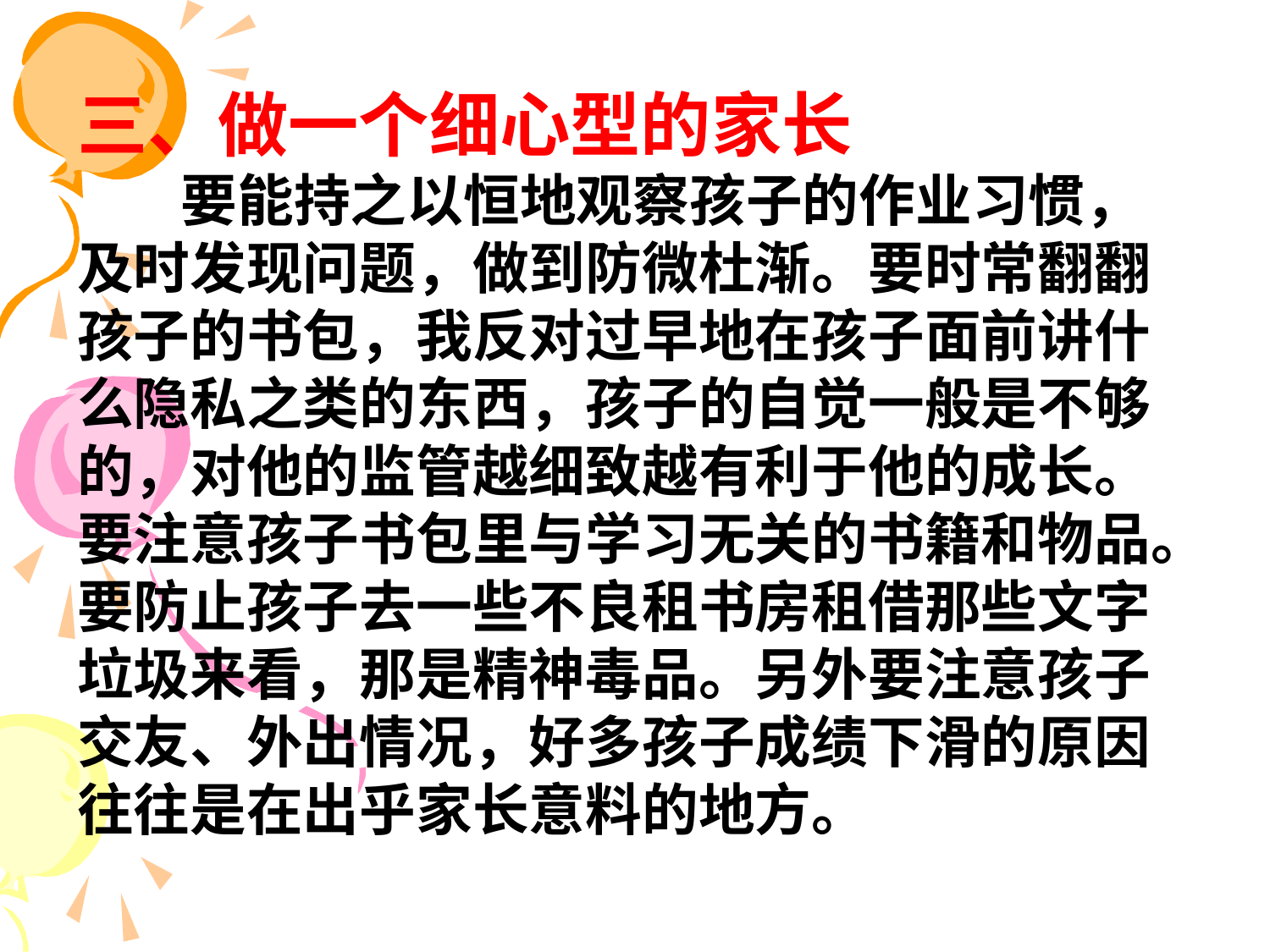

三、做一个细心型的家长
       要能持之以恒地观察孩子的作业习惯，及时发现问题，做到防微杜渐。要时常翻翻孩子的书包，我反对过早地在孩子面前讲什么隐私之类的东西，孩子的自觉一般是不够的，对他的监管越细致越有利于他的成长。要注意孩子书包里与学习无关的书籍和物品。要防止孩子去一些不良租书房租借那些文字垃圾来看，那是精神毒品。另外要注意孩子交友、外出情况，好多孩子成绩下滑的原因往往是在出乎家长意料的地方。